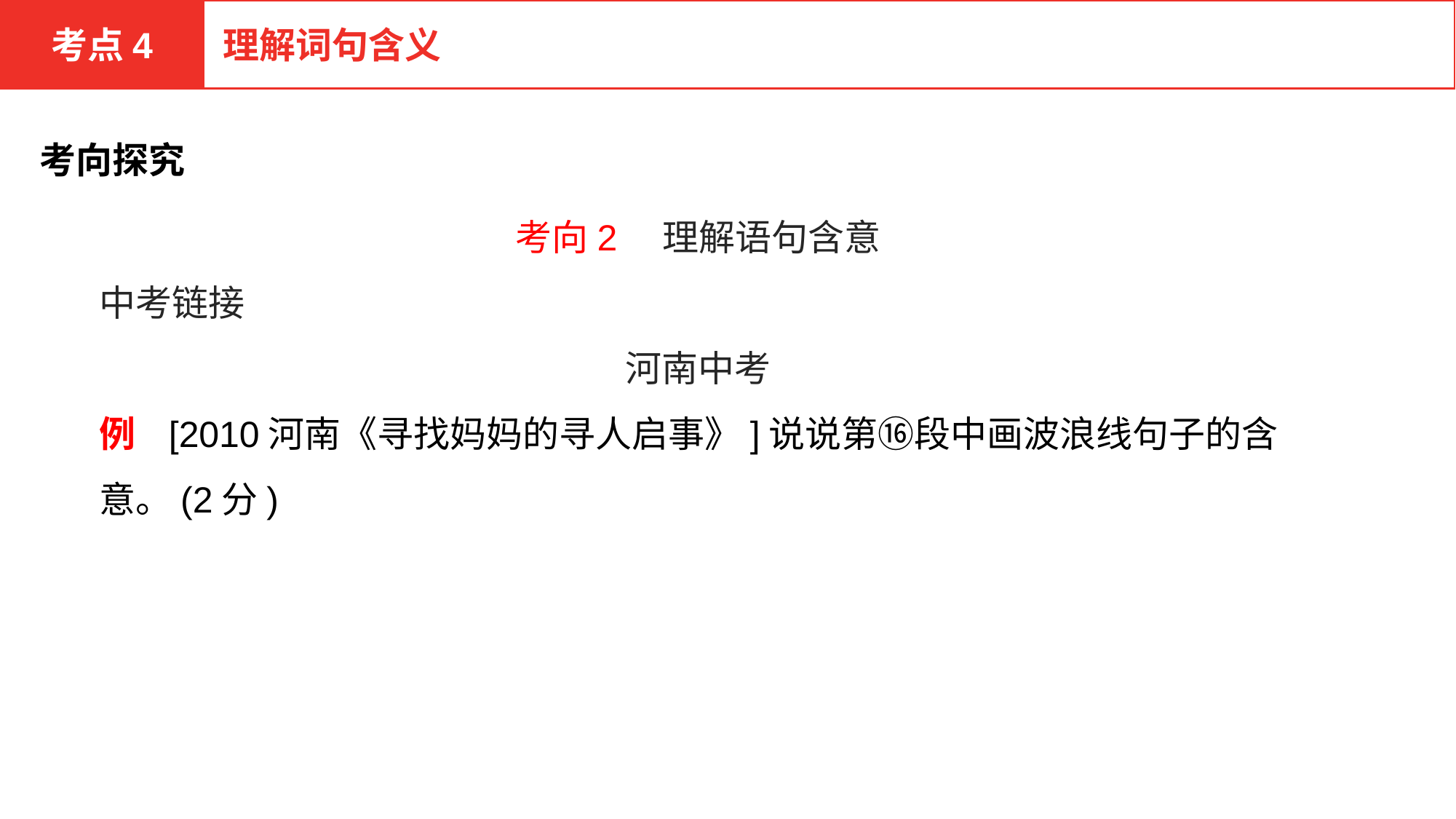

考点4
理解词句含义
考向探究
考向2　理解语句含意
中考链接
河南中考
例   [2010河南《寻找妈妈的寻人启事》]说说第⑯段中画波浪线句子的含意。(2分)